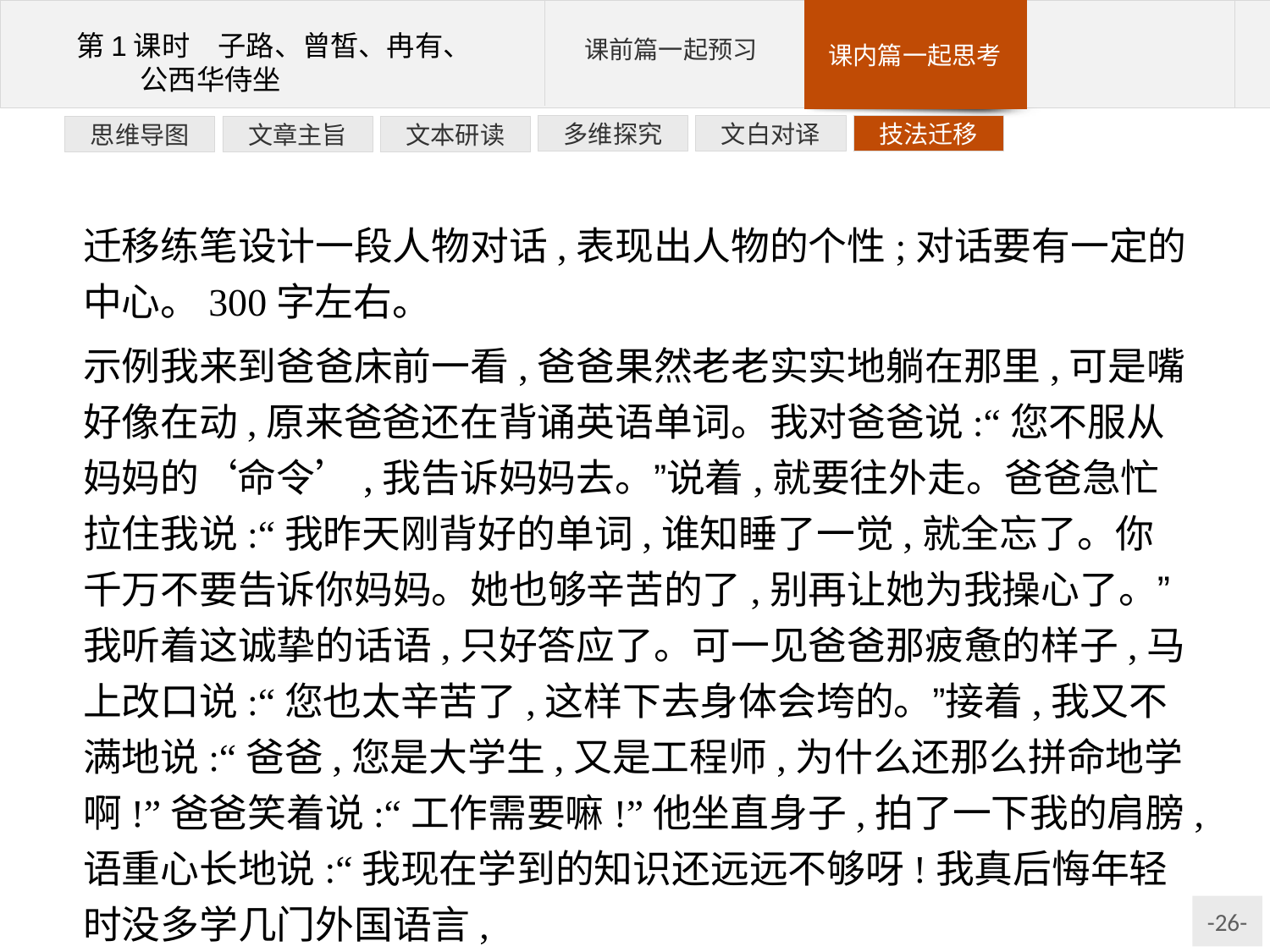

文白对译
技法迁移
多维探究
文本研读
文章主旨
思维导图
迁移练笔设计一段人物对话,表现出人物的个性;对话要有一定的中心。300字左右。
示例我来到爸爸床前一看,爸爸果然老老实实地躺在那里,可是嘴好像在动,原来爸爸还在背诵英语单词。我对爸爸说:“您不服从妈妈的‘命令’,我告诉妈妈去。”说着,就要往外走。爸爸急忙拉住我说:“我昨天刚背好的单词,谁知睡了一觉,就全忘了。你千万不要告诉你妈妈。她也够辛苦的了,别再让她为我操心了。”我听着这诚挚的话语,只好答应了。可一见爸爸那疲惫的样子,马上改口说:“您也太辛苦了,这样下去身体会垮的。”接着,我又不满地说:“爸爸,您是大学生,又是工程师,为什么还那么拼命地学啊!”爸爸笑着说:“工作需要嘛!”他坐直身子,拍了一下我的肩膀,语重心长地说:“我现在学到的知识还远远不够呀!我真后悔年轻时没多学几门外国语言,